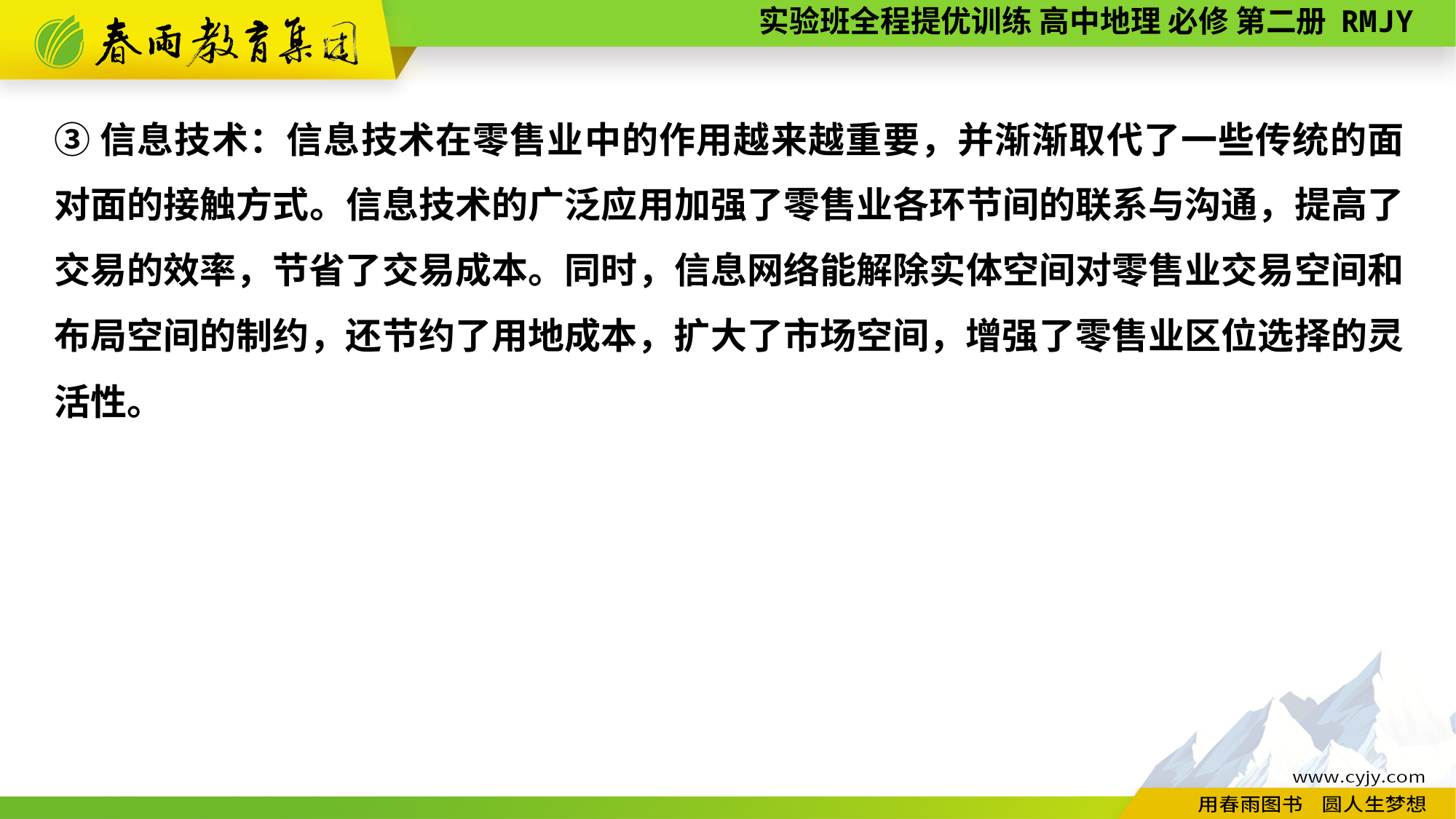

③信息技术：信息技术在零售业中的作用越来越重要，并渐渐取代了一些传统的面对面的接触方式。信息技术的广泛应用加强了零售业各环节间的联系与沟通，提高了交易的效率，节省了交易成本。同时，信息网络能解除实体空间对零售业交易空间和布局空间的制约，还节约了用地成本，扩大了市场空间，增强了零售业区位选择的灵活性。